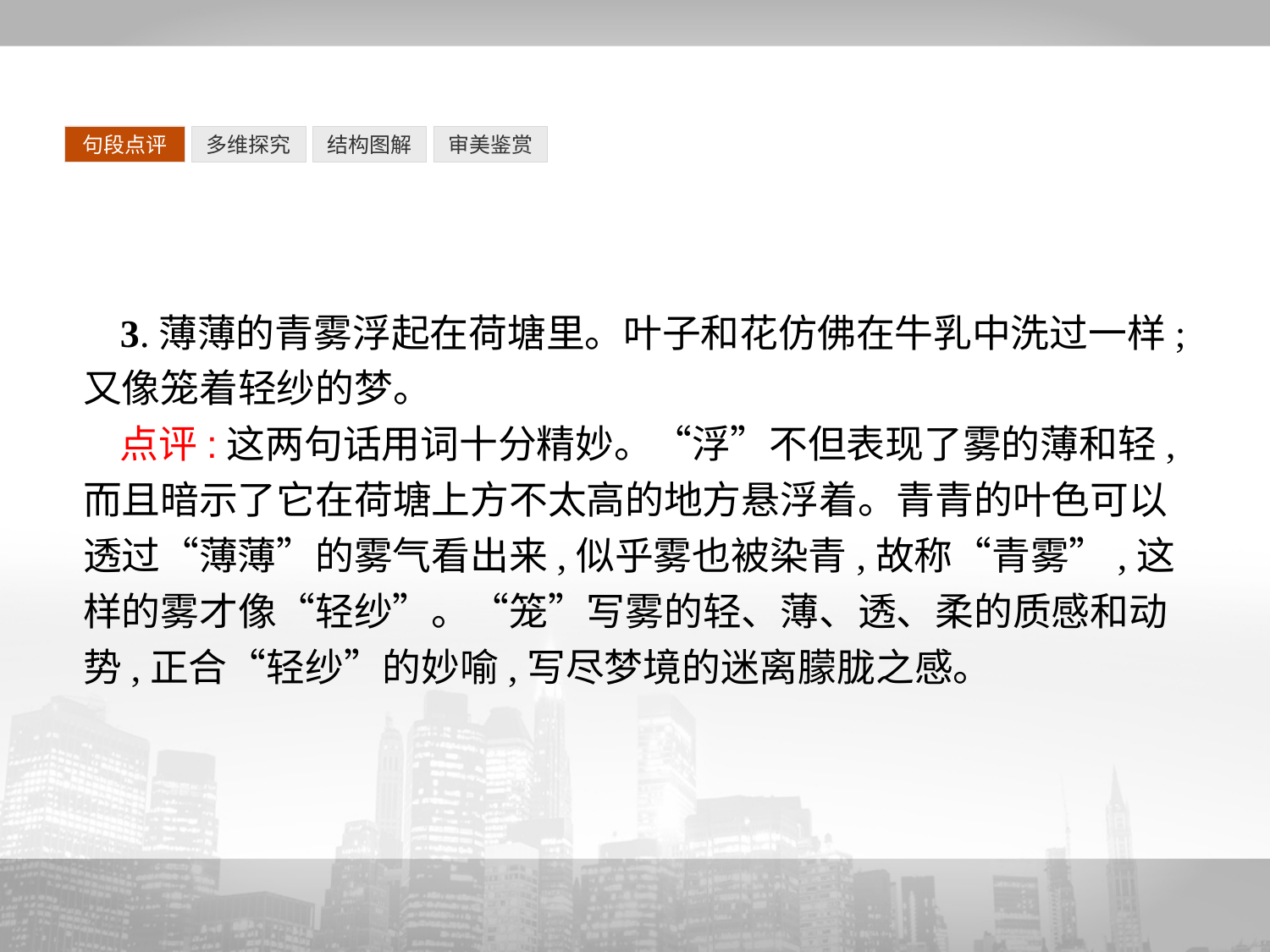

句段点评
多维探究
结构图解
审美鉴赏
3.薄薄的青雾浮起在荷塘里。叶子和花仿佛在牛乳中洗过一样;又像笼着轻纱的梦。
点评:这两句话用词十分精妙。“浮”不但表现了雾的薄和轻,而且暗示了它在荷塘上方不太高的地方悬浮着。青青的叶色可以透过“薄薄”的雾气看出来,似乎雾也被染青,故称“青雾”,这样的雾才像“轻纱”。“笼”写雾的轻、薄、透、柔的质感和动势,正合“轻纱”的妙喻,写尽梦境的迷离朦胧之感。